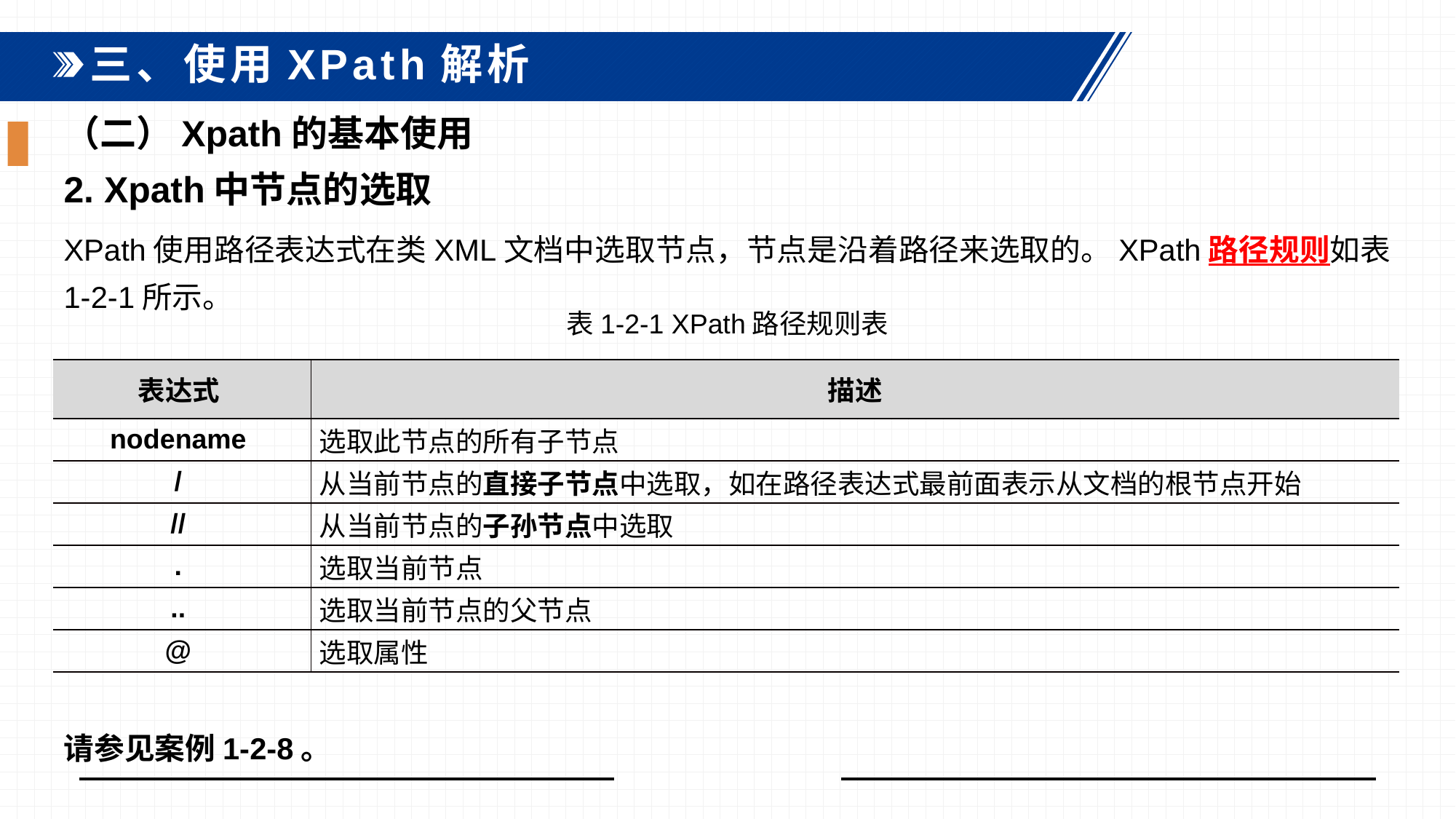

三、使用XPath解析
（二）Xpath的基本使用

2. Xpath中节点的选取
XPath使用路径表达式在类XML文档中选取节点，节点是沿着路径来选取的。XPath路径规则如表1-2-1所示。

请参见案例1-2-8。
表1-2-1 XPath路径规则表
| 表达式 | 描述 |
| --- | --- |
| nodename | 选取此节点的所有子节点 |
| / | 从当前节点的直接子节点中选取，如在路径表达式最前面表示从文档的根节点开始 |
| // | 从当前节点的子孙节点中选取 |
| . | 选取当前节点 |
| .. | 选取当前节点的父节点 |
| @ | 选取属性 |